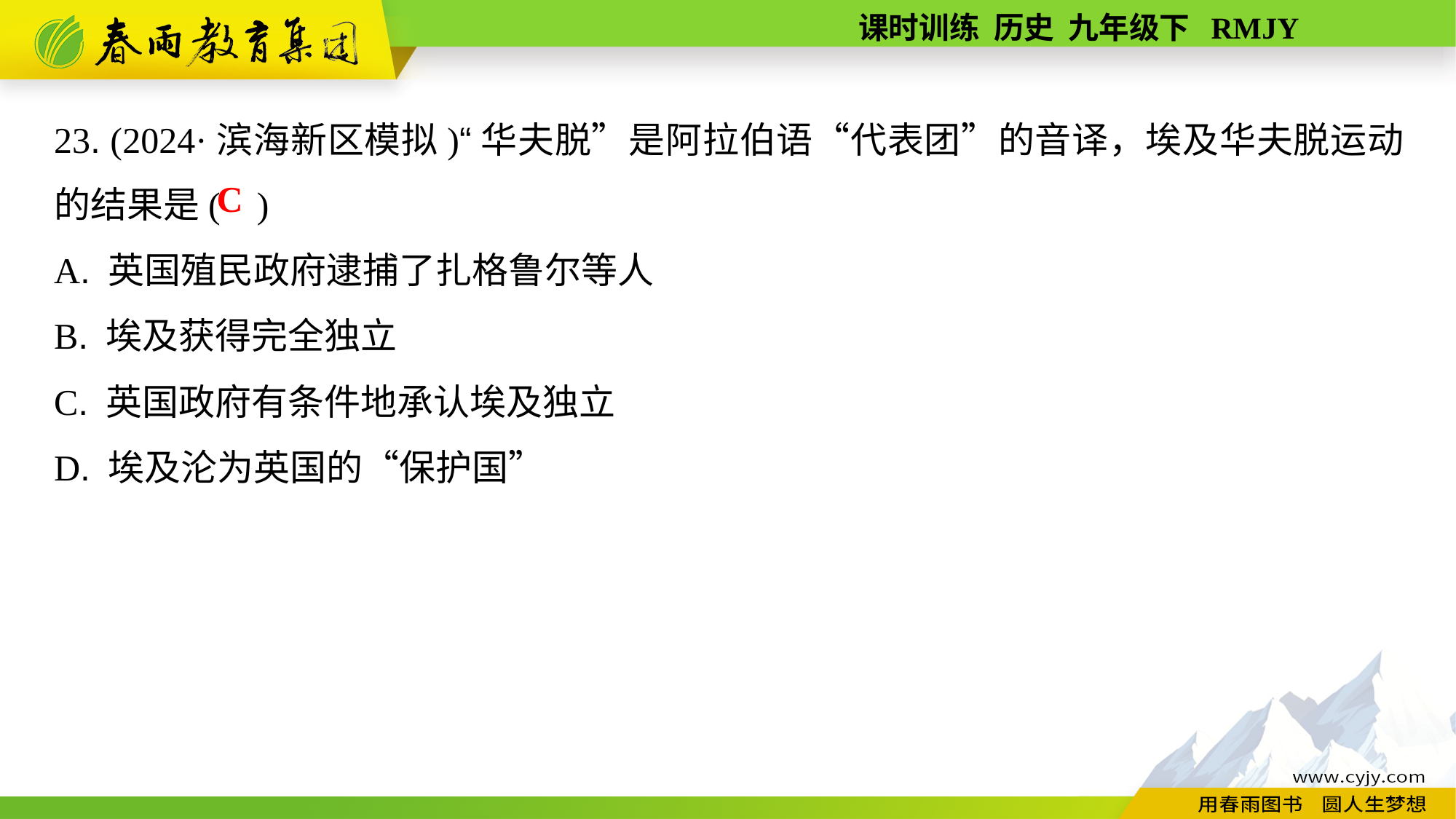

23. (2024·滨海新区模拟)“华夫脱”是阿拉伯语“代表团”的音译，埃及华夫脱运动的结果是(    )
A. 英国殖民政府逮捕了扎格鲁尔等人
B. 埃及获得完全独立
C. 英国政府有条件地承认埃及独立
D. 埃及沦为英国的“保护国”
C